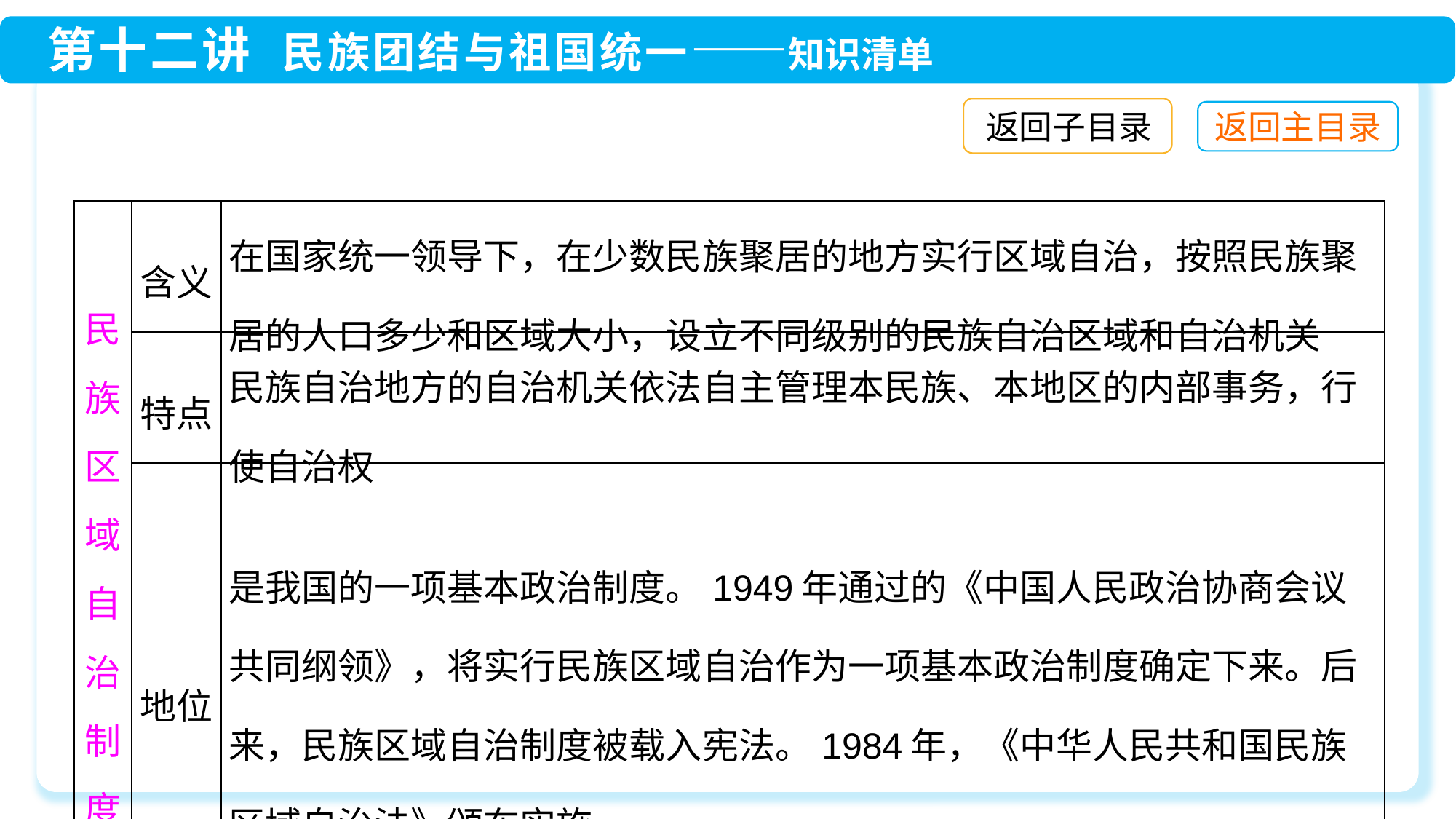

返回子目录
| 民族区域自治制度 | 含义 | 在国家统一领导下，在少数民族聚居的地方实行区域自治，按照民族聚居的人口多少和区域大小，设立不同级别的民族自治区域和自治机关 |
| --- | --- | --- |
|  | 特点 | 民族自治地方的自治机关依法自主管理本民族、本地区的内部事务，行使自治权 |
|  | 地位 | 是我国的一项基本政治制度。1949年通过的《中国人民政治协商会议共同纲领》，将实行民族区域自治作为一项基本政治制度确定下来。后来，民族区域自治制度被载入宪法。1984年，《中华人民共和国民族区域自治法》颁布实施 |